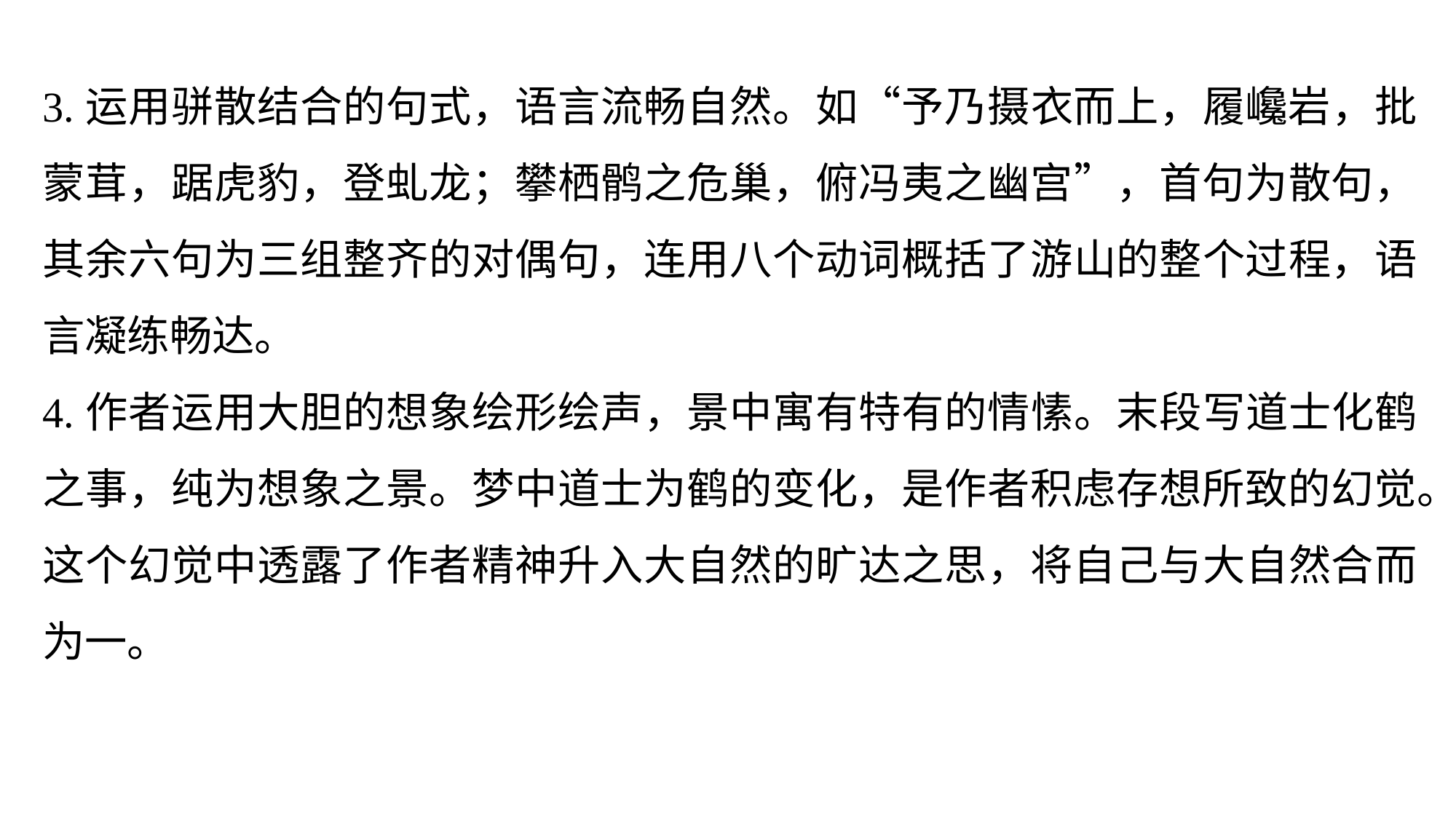

3.运用骈散结合的句式，语言流畅自然。如“予乃摄衣而上，履巉岩，批蒙茸，踞虎豹，登虬龙；攀栖鹘之危巢，俯冯夷之幽宫”，首句为散句，其余六句为三组整齐的对偶句，连用八个动词概括了游山的整个过程，语言凝练畅达。
4.作者运用大胆的想象绘形绘声，景中寓有特有的情愫。末段写道士化鹤之事，纯为想象之景。梦中道士为鹤的变化，是作者积虑存想所致的幻觉。这个幻觉中透露了作者精神升入大自然的旷达之思，将自己与大自然合而为一。